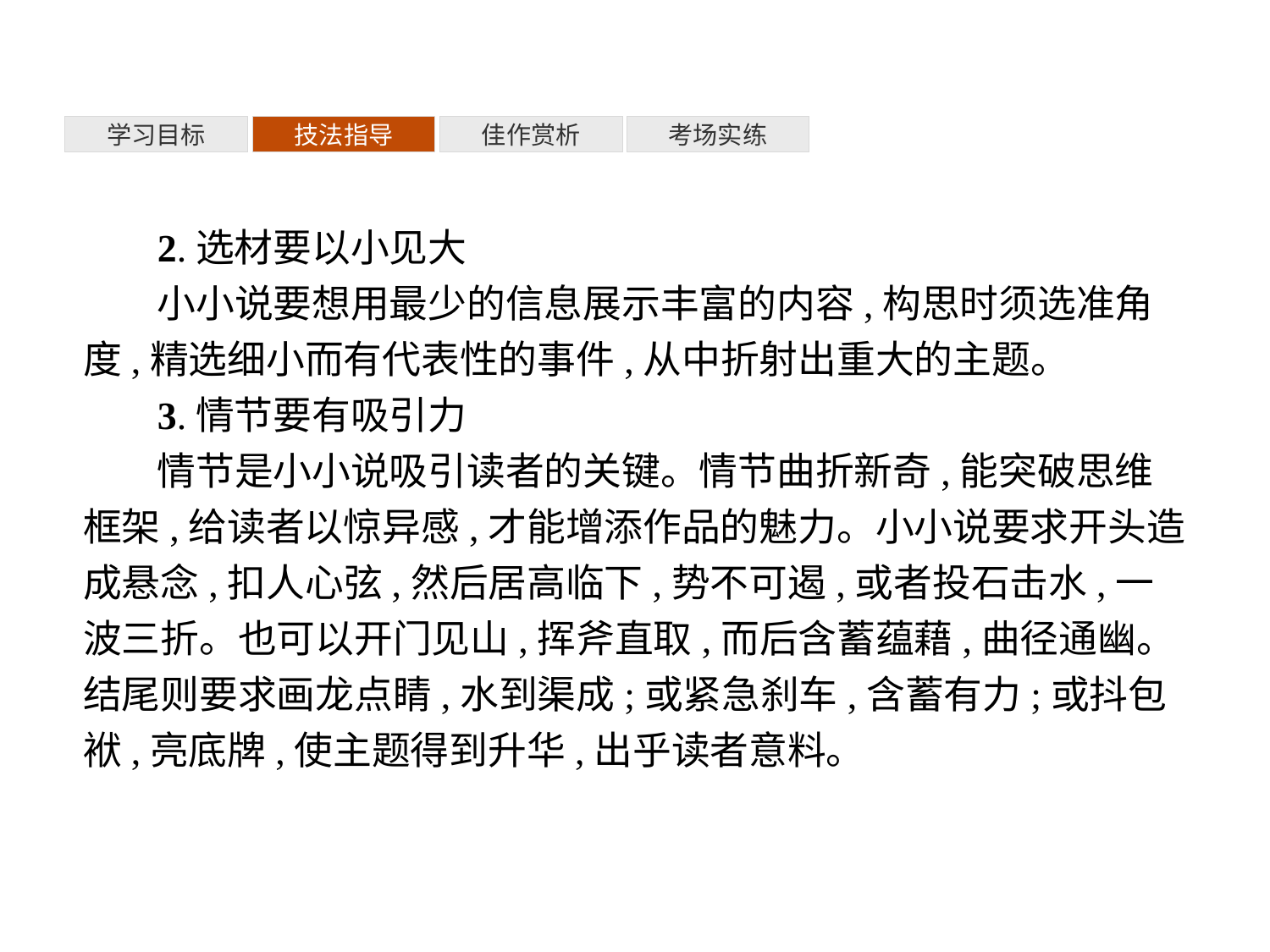

考场实练
佳作赏析
技法指导
学习目标
2.选材要以小见大
小小说要想用最少的信息展示丰富的内容,构思时须选准角度,精选细小而有代表性的事件,从中折射出重大的主题。
3.情节要有吸引力
情节是小小说吸引读者的关键。情节曲折新奇,能突破思维框架,给读者以惊异感,才能增添作品的魅力。小小说要求开头造成悬念,扣人心弦,然后居高临下,势不可遏,或者投石击水,一波三折。也可以开门见山,挥斧直取,而后含蓄蕴藉,曲径通幽。结尾则要求画龙点睛,水到渠成;或紧急刹车,含蓄有力;或抖包袱,亮底牌,使主题得到升华,出乎读者意料。